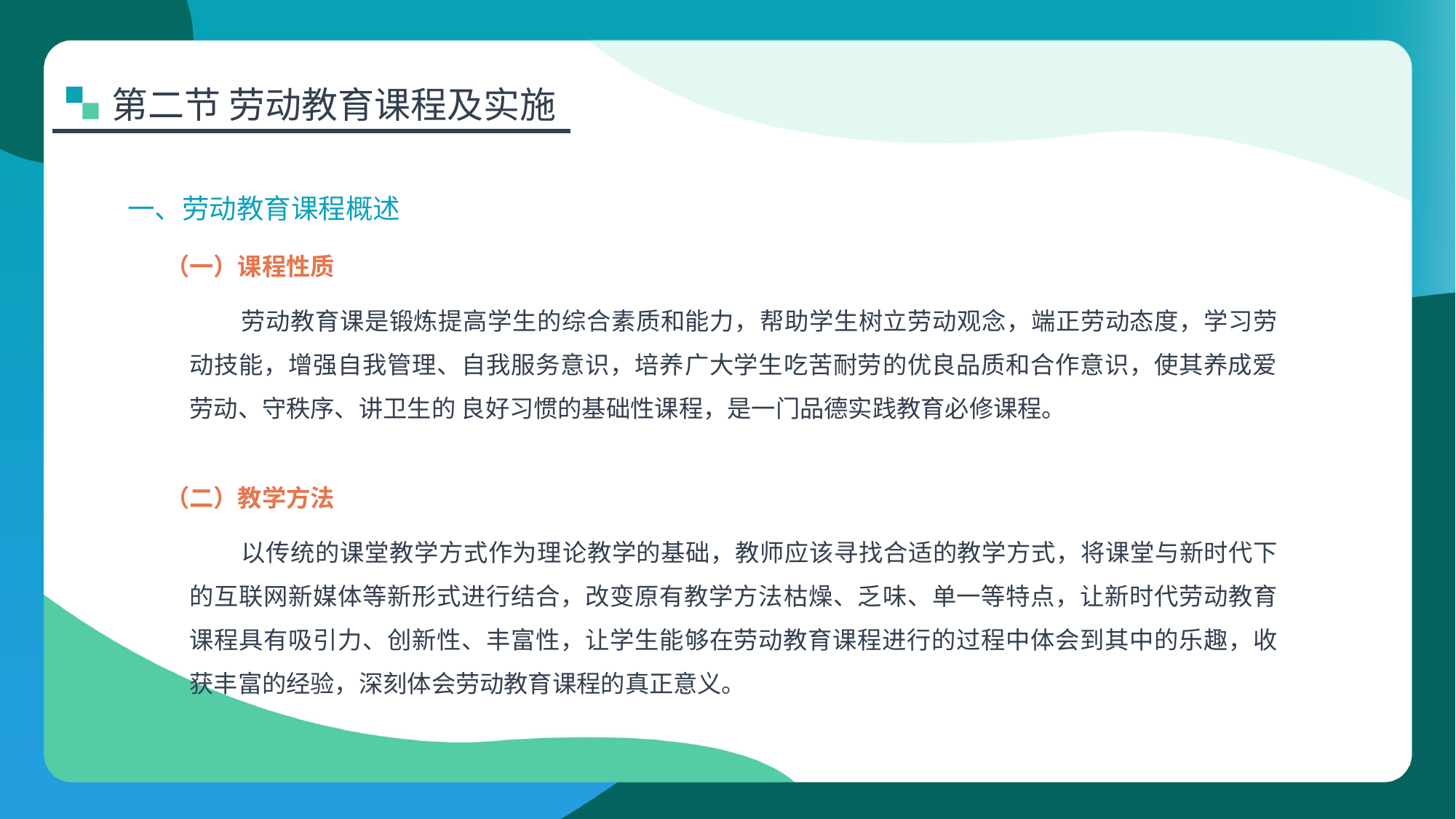

第二节 劳动教育课程及实施

一、劳动教育课程概述
（一）课程性质
劳动教育课是锻炼提高学生的综合素质和能力，帮助学生树立劳动观念，端正劳动态度，学习劳动技能，增强自我管理、自我服务意识，培养广大学生吃苦耐劳的优良品质和合作意识，使其养成爱劳动、守秩序、讲卫生的 良好习惯的基础性课程，是一门品德实践教育必修课程。
（二）教学方法
以传统的课堂教学方式作为理论教学的基础，教师应该寻找合适的教学方式，将课堂与新时代下的互联网新媒体等新形式进行结合，改变原有教学方法枯燥、乏味、单一等特点，让新时代劳动教育课程具有吸引力、创新性、丰富性，让学生能够在劳动教育课程进行的过程中体会到其中的乐趣，收获丰富的经验，深刻体会劳动教育课程的真正意义。